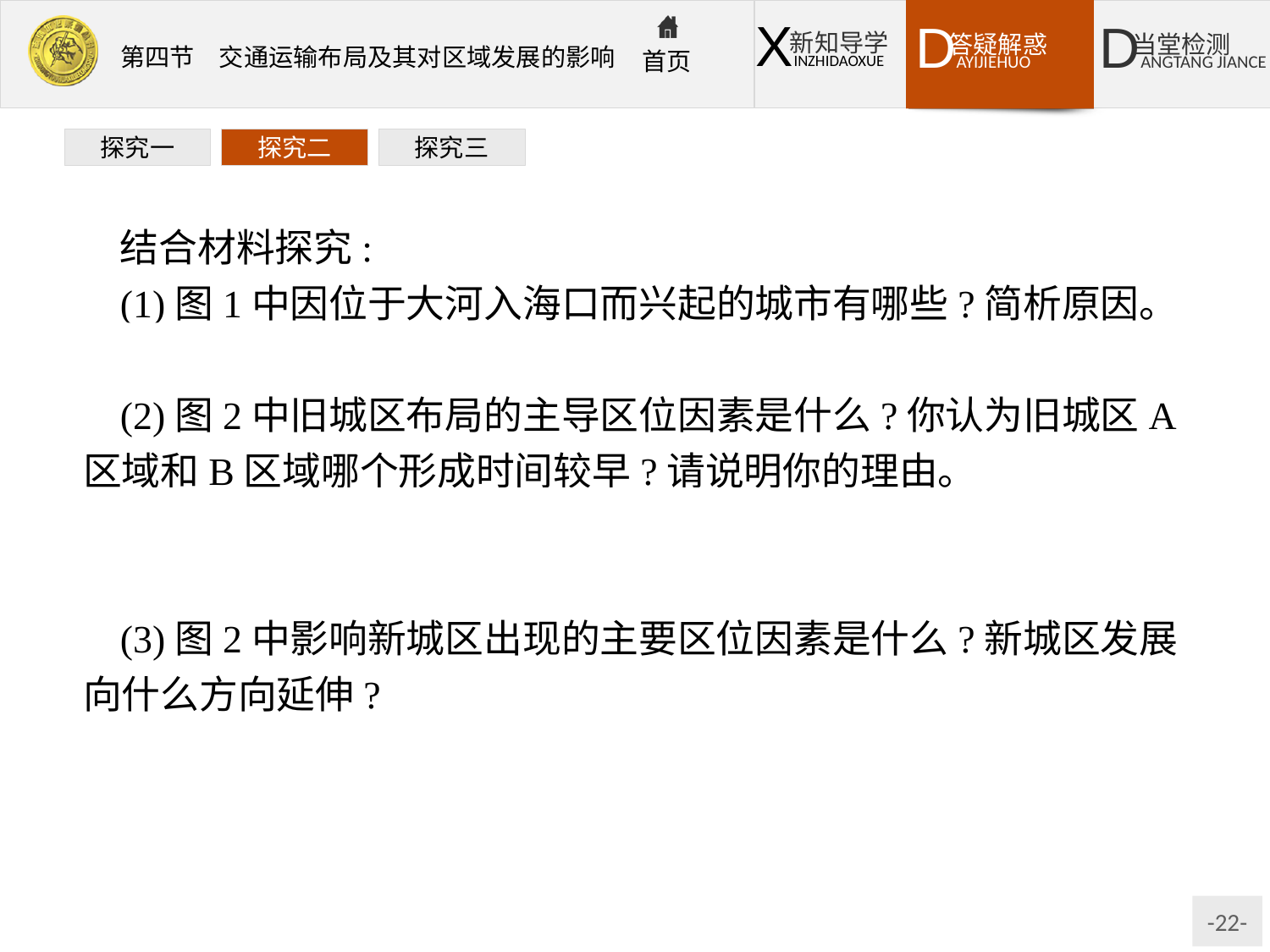

探究一
探究二
探究三
结合材料探究:
(1)图1中因位于大河入海口而兴起的城市有哪些?简析原因。
提示上海、天津等。大河入海口,交通便捷,商贸活动频繁。
(2)图2中旧城区布局的主导区位因素是什么?你认为旧城区A区域和B区域哪个形成时间较早?请说明你的理由。
提示河流及煤铁资源。A区域。因为A区域位于河流交汇处,交通便利,水源充足。
(3)图2中影响新城区出现的主要区位因素是什么?新城区发展向什么方向延伸?
提示交通(铁路的修建)。南北方向沿铁路伸展。